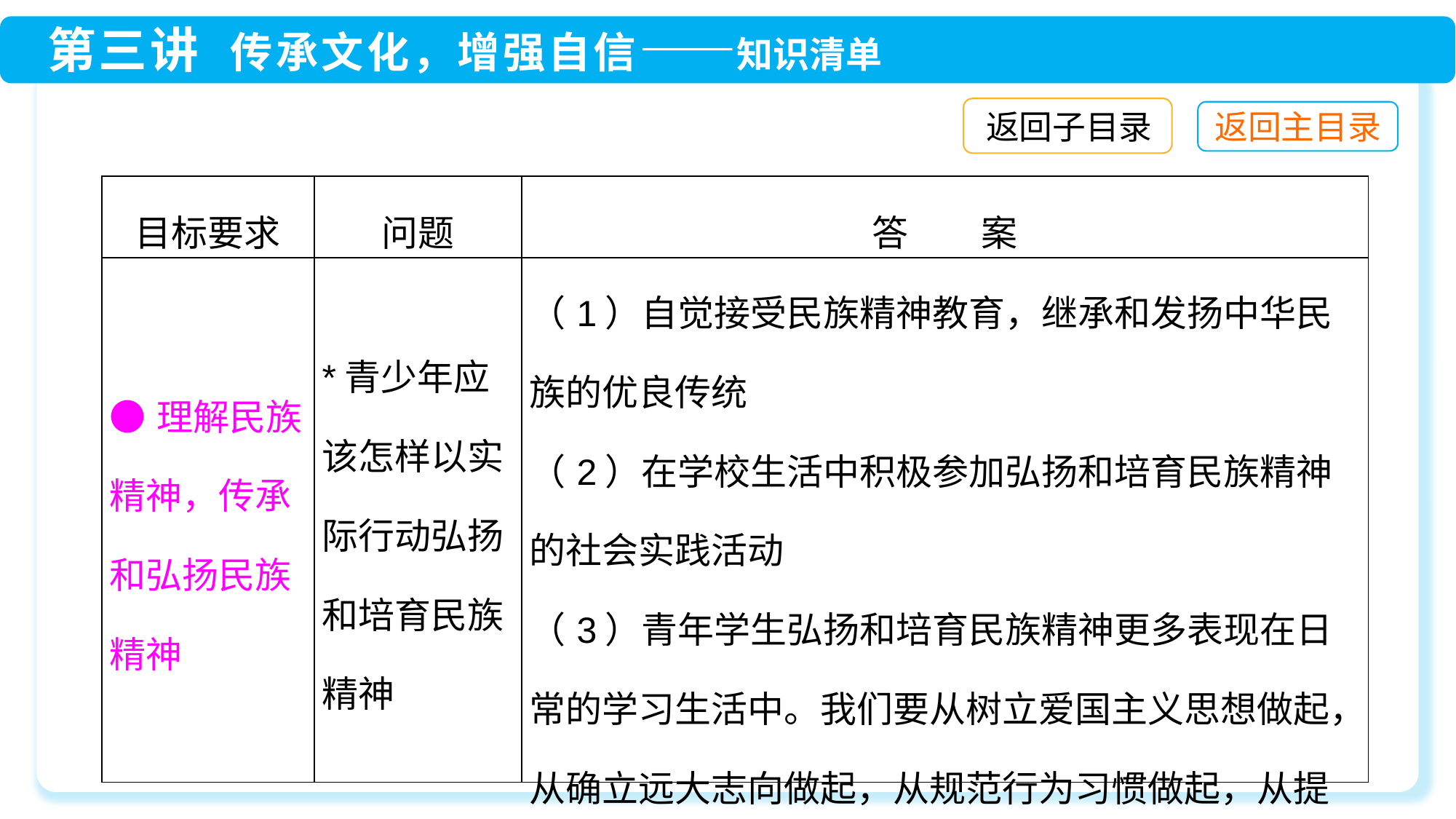

返回子目录
| 目标要求 | 问题 | 答　　案 |
| --- | --- | --- |
| ●理解民族精神，传承和弘扬民族精神 | \*青少年应该怎样以实际行动弘扬和培育民族精神 | （1）自觉接受民族精神教育，继承和发扬中华民族的优良传统 （2）在学校生活中积极参加弘扬和培育民族精神的社会实践活动 （3）青年学生弘扬和培育民族精神更多表现在日常的学习生活中。我们要从树立爱国主义思想做起，从确立远大志向做起，从规范行为习惯做起，从提高基本素质做起，以实际行动弘扬和培育民族精神 |